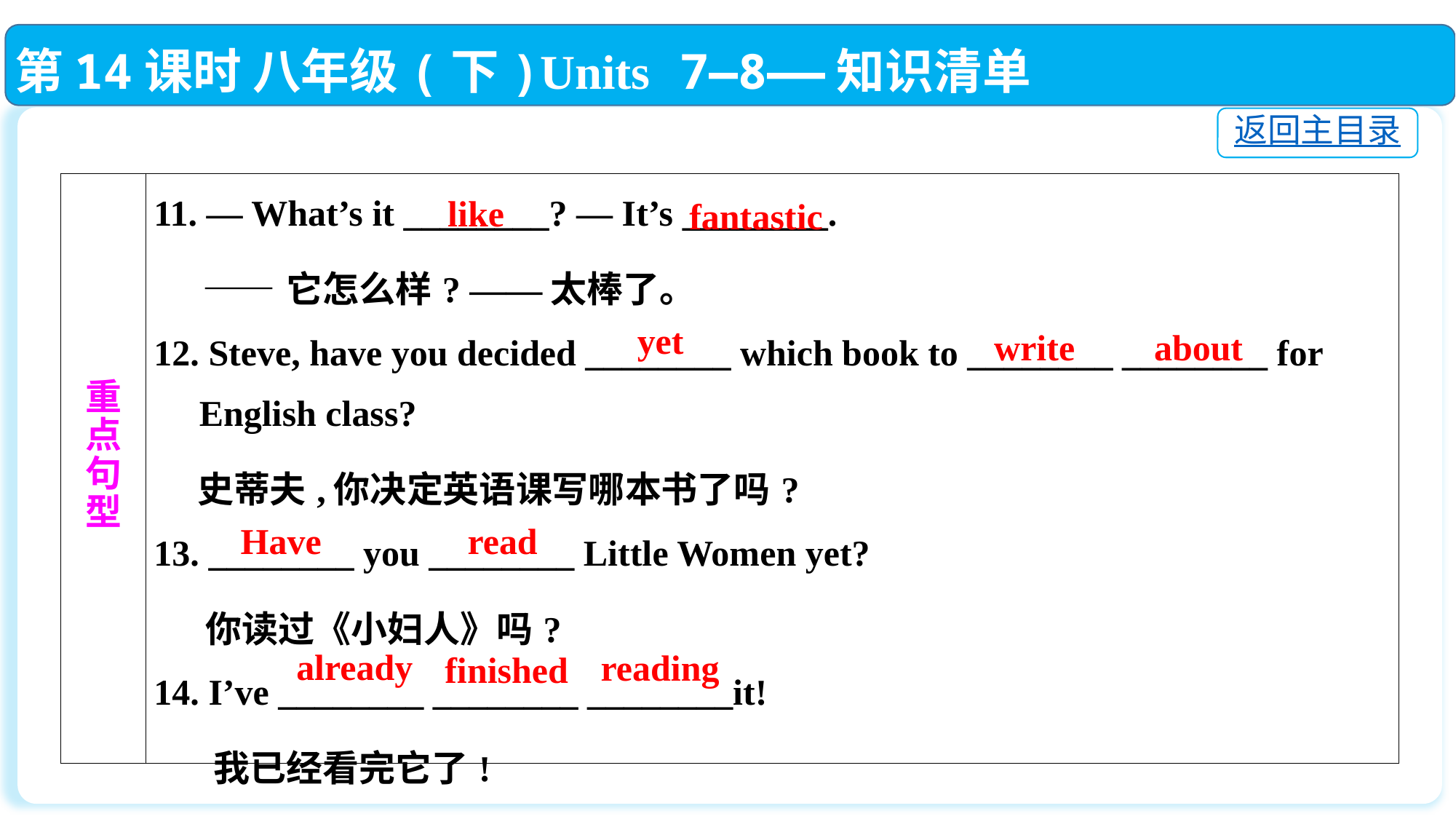

第14课时 八年级(下)Units 7—8——知识清单

返回主目录
| 重 点 句 型 | 11. — What’s it \_\_\_\_\_\_\_\_? — It’s \_\_\_\_\_\_\_\_. ——它怎么样? ——太棒了。 12. Steve, have you decided \_\_\_\_\_\_\_\_ which book to \_\_\_\_\_\_\_\_ \_\_\_\_\_\_\_\_ for English class? 史蒂夫,你决定英语课写哪本书了吗? 13. \_\_\_\_\_\_\_\_ you \_\_\_\_\_\_\_\_ Little Women yet? 你读过《小妇人》吗? 14. I’ve \_\_\_\_\_\_\_\_ \_\_\_\_\_\_\_\_ \_\_\_\_\_\_\_\_it! 我已经看完它了! |
| --- | --- |
like
fantastic

yet
about
write
Have
read
 already
reading
finished